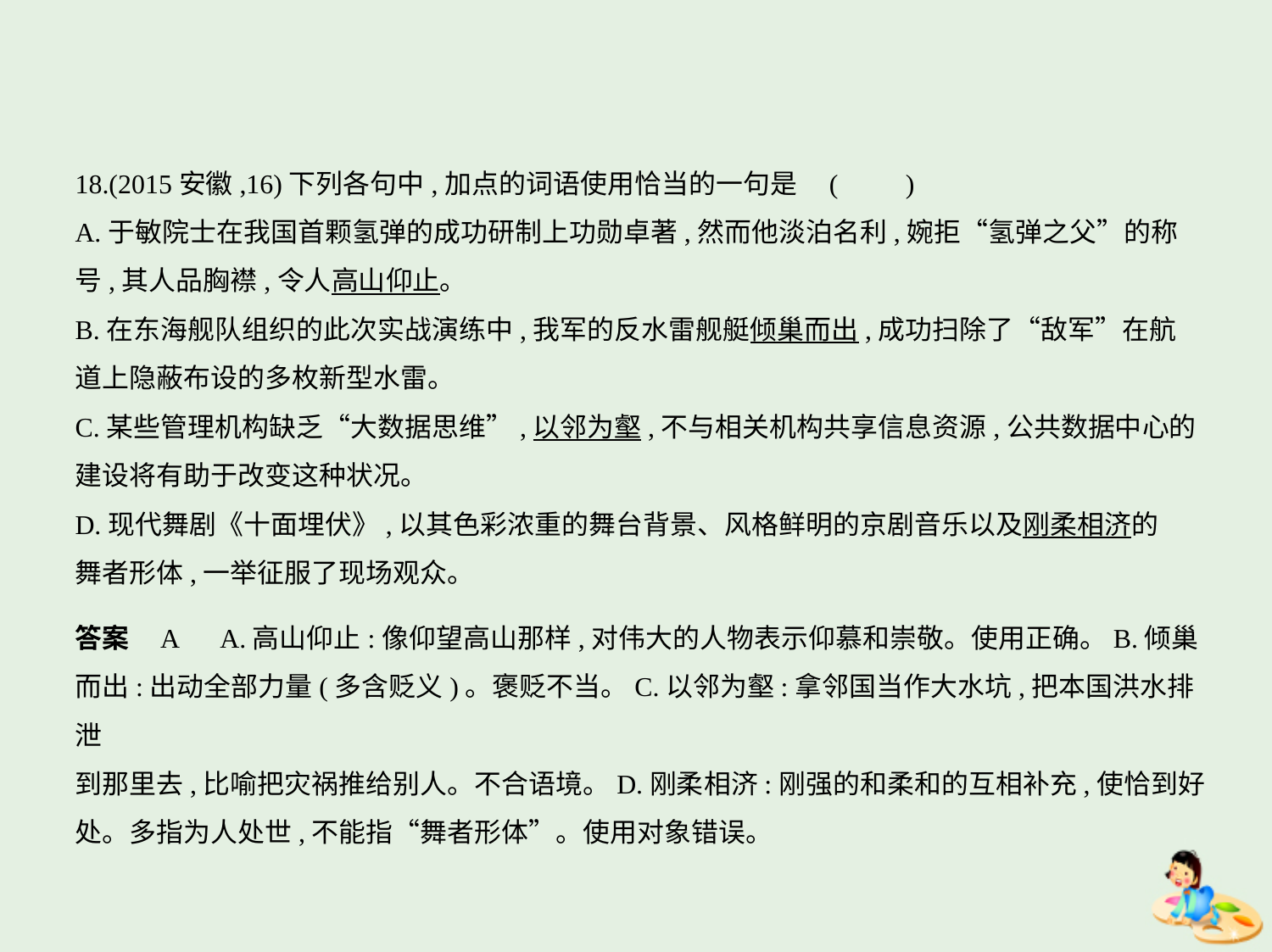

18.(2015安徽,16)下列各句中,加点的词语使用恰当的一句是 (　　)
A.于敏院士在我国首颗氢弹的成功研制上功勋卓著,然而他淡泊名利,婉拒“氢弹之父”的称
号,其人品胸襟,令人高山仰止。
B.在东海舰队组织的此次实战演练中,我军的反水雷舰艇倾巢而出,成功扫除了“敌军”在航
道上隐蔽布设的多枚新型水雷。
C.某些管理机构缺乏“大数据思维”,以邻为壑,不与相关机构共享信息资源,公共数据中心的
建设将有助于改变这种状况。
D.现代舞剧《十面埋伏》,以其色彩浓重的舞台背景、风格鲜明的京剧音乐以及刚柔相济的
舞者形体,一举征服了现场观众。
答案    A　A.高山仰止:像仰望高山那样,对伟大的人物表示仰慕和崇敬。使用正确。B.倾巢
而出:出动全部力量(多含贬义)。褒贬不当。C.以邻为壑:拿邻国当作大水坑,把本国洪水排泄
到那里去,比喻把灾祸推给别人。不合语境。D.刚柔相济:刚强的和柔和的互相补充,使恰到好
处。多指为人处世,不能指“舞者形体”。使用对象错误。